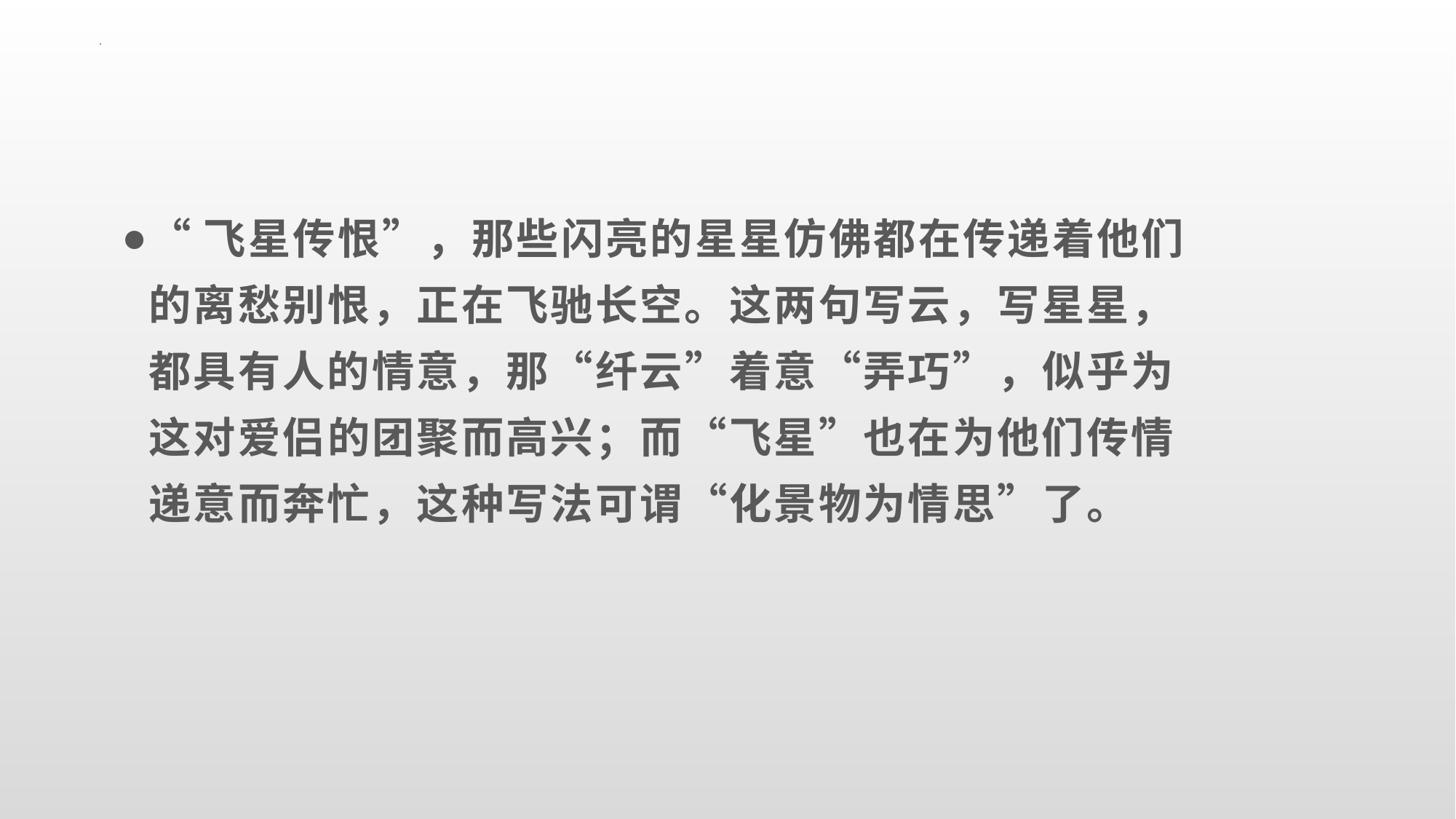

“飞星传恨”，那些闪亮的星星仿佛都在传递着他们的离愁别恨，正在飞驰长空。这两句写云，写星星，都具有人的情意，那“纤云”着意“弄巧”，似乎为这对爱侣的团聚而高兴；而“飞星”也在为他们传情递意而奔忙，这种写法可谓“化景物为情思”了。